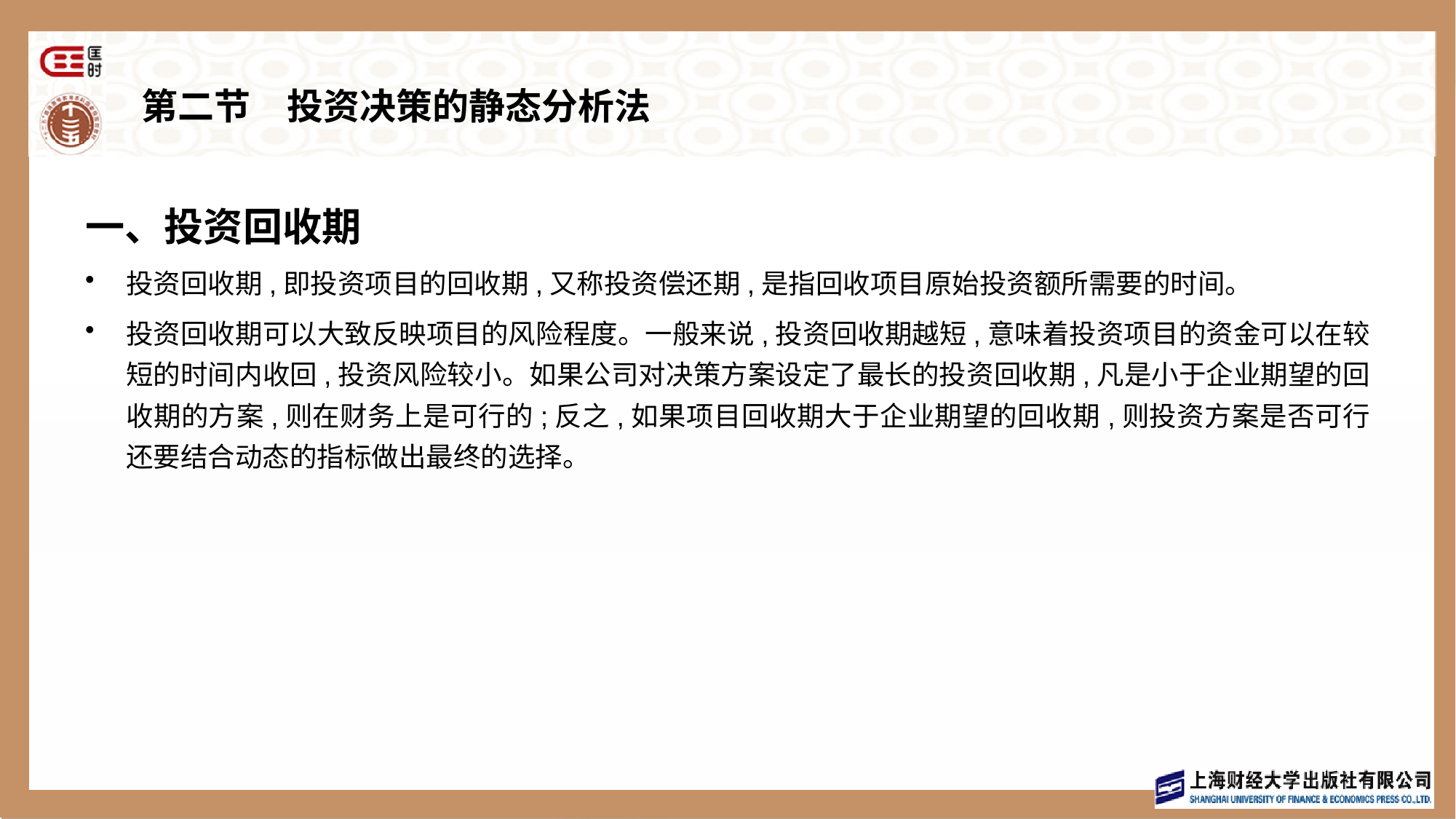

# 第二节　投资决策的静态分析法
一、投资回收期
投资回收期,即投资项目的回收期,又称投资偿还期,是指回收项目原始投资额所需要的时间。
投资回收期可以大致反映项目的风险程度。一般来说,投资回收期越短,意味着投资项目的资金可以在较短的时间内收回,投资风险较小。如果公司对决策方案设定了最长的投资回收期,凡是小于企业期望的回收期的方案,则在财务上是可行的;反之,如果项目回收期大于企业期望的回收期,则投资方案是否可行还要结合动态的指标做出最终的选择。